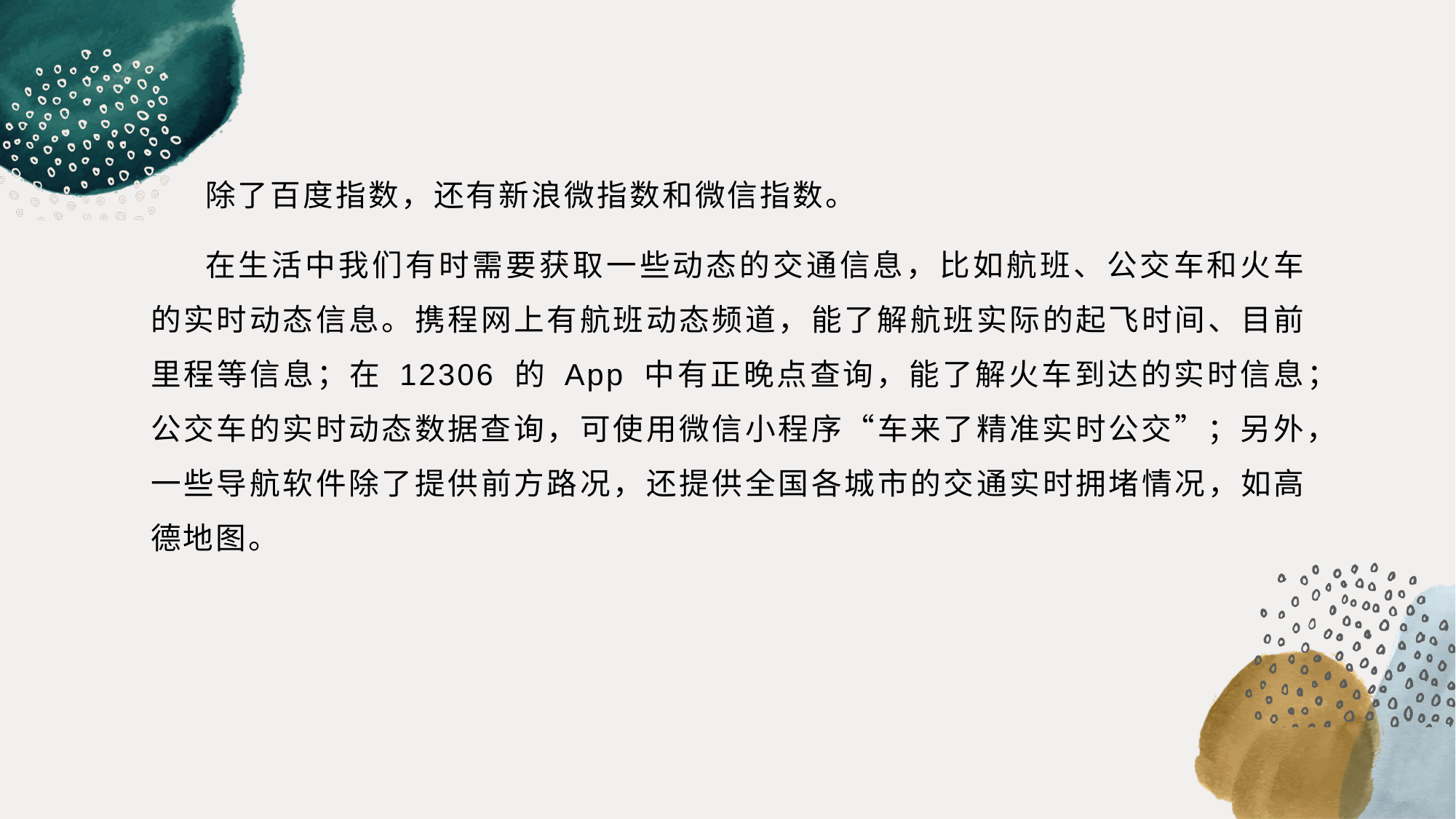

除了百度指数，还有新浪微指数和微信指数。
在生活中我们有时需要获取一些动态的交通信息，比如航班、公交车和火车的实时动态信息。携程网上有航班动态频道，能了解航班实际的起飞时间、目前里程等信息；在 12306 的 App 中有正晚点查询，能了解火车到达的实时信息；公交车的实时动态数据查询，可使用微信小程序“车来了精准实时公交”；另外，一些导航软件除了提供前方路况，还提供全国各城市的交通实时拥堵情况，如高德地图。